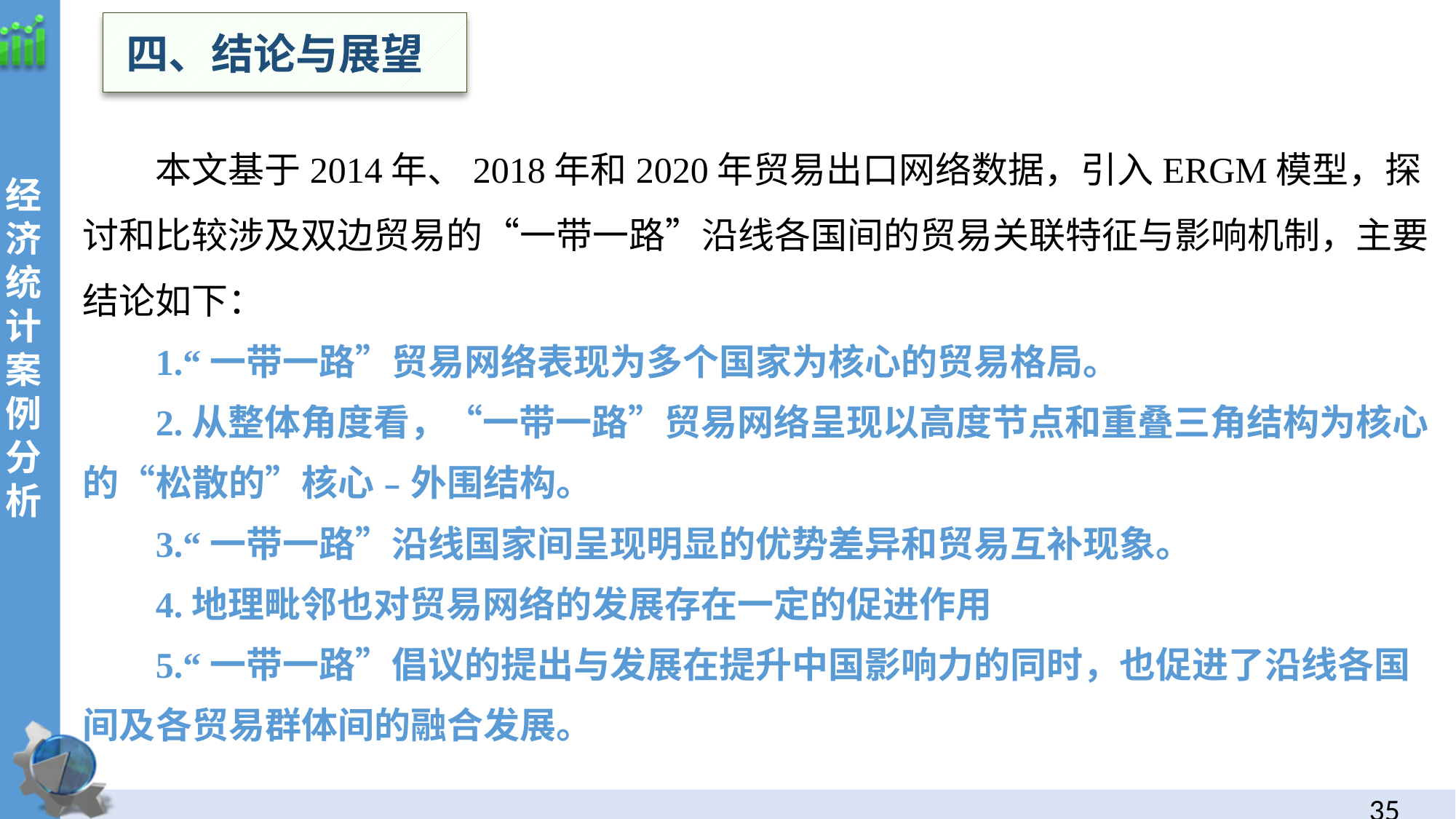

四、结论与展望

本文基于2014年、2018年和2020年贸易出口网络数据，引入ERGM模型，探讨和比较涉及双边贸易的“一带一路”沿线各国间的贸易关联特征与影响机制，主要结论如下：
1.“一带一路”贸易网络表现为多个国家为核心的贸易格局。
2.从整体角度看，“一带一路”贸易网络呈现以高度节点和重叠三角结构为核心的“松散的”核心﹣外围结构。
3.“一带一路”沿线国家间呈现明显的优势差异和贸易互补现象。
4.地理毗邻也对贸易网络的发展存在一定的促进作用
5.“一带一路”倡议的提出与发展在提升中国影响力的同时，也促进了沿线各国间及各贸易群体间的融合发展。

经
济统计案例分析

35